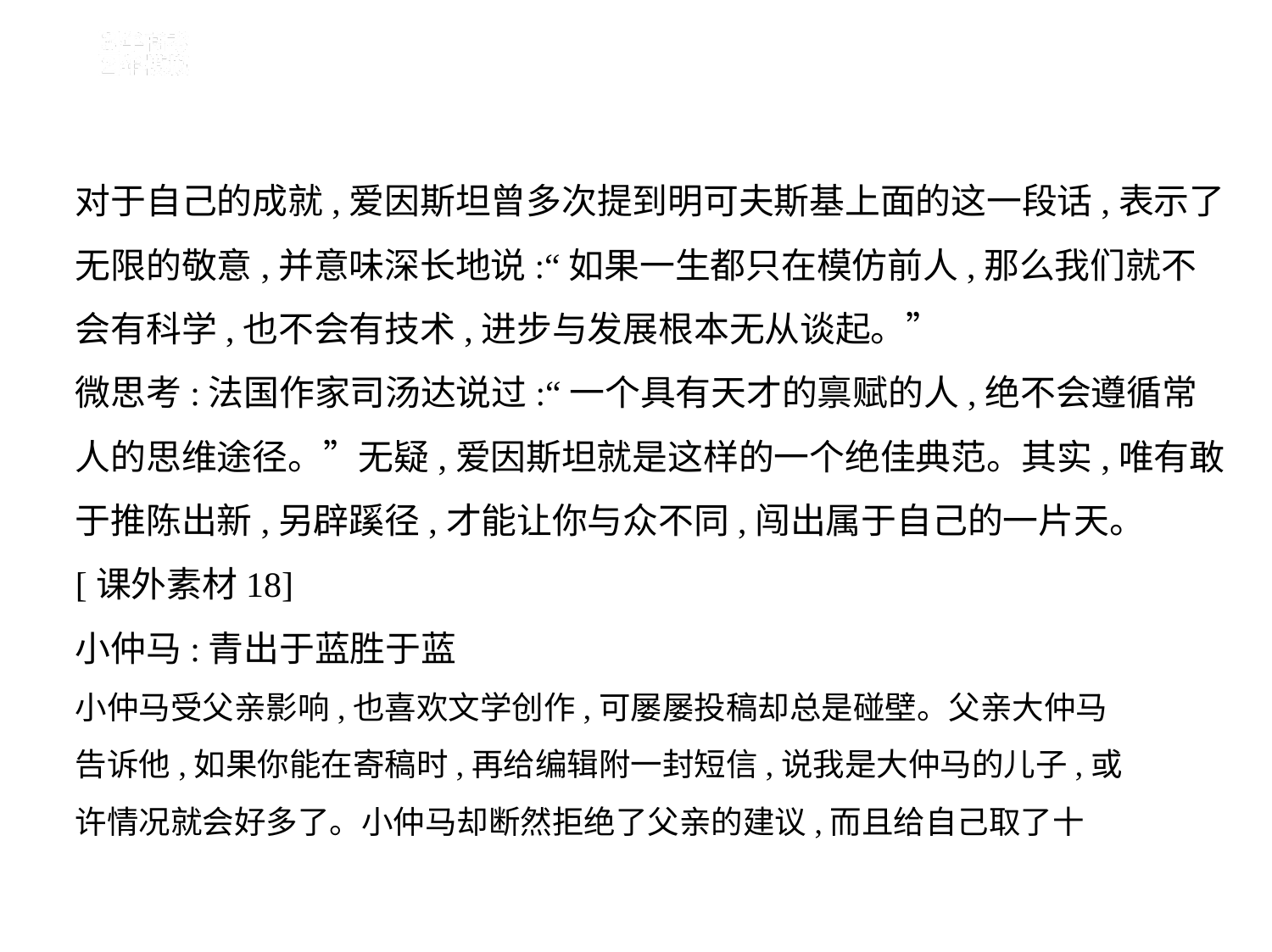

对于自己的成就,爱因斯坦曾多次提到明可夫斯基上面的这一段话,表示了
无限的敬意,并意味深长地说:“如果一生都只在模仿前人,那么我们就不
会有科学,也不会有技术,进步与发展根本无从谈起。”
微思考:法国作家司汤达说过:“一个具有天才的禀赋的人,绝不会遵循常
人的思维途径。”无疑,爱因斯坦就是这样的一个绝佳典范。其实,唯有敢
于推陈出新,另辟蹊径,才能让你与众不同,闯出属于自己的一片天。
[课外素材18]
小仲马:青出于蓝胜于蓝
小仲马受父亲影响,也喜欢文学创作,可屡屡投稿却总是碰壁。父亲大仲马
告诉他,如果你能在寄稿时,再给编辑附一封短信,说我是大仲马的儿子,或
许情况就会好多了。小仲马却断然拒绝了父亲的建议,而且给自己取了十